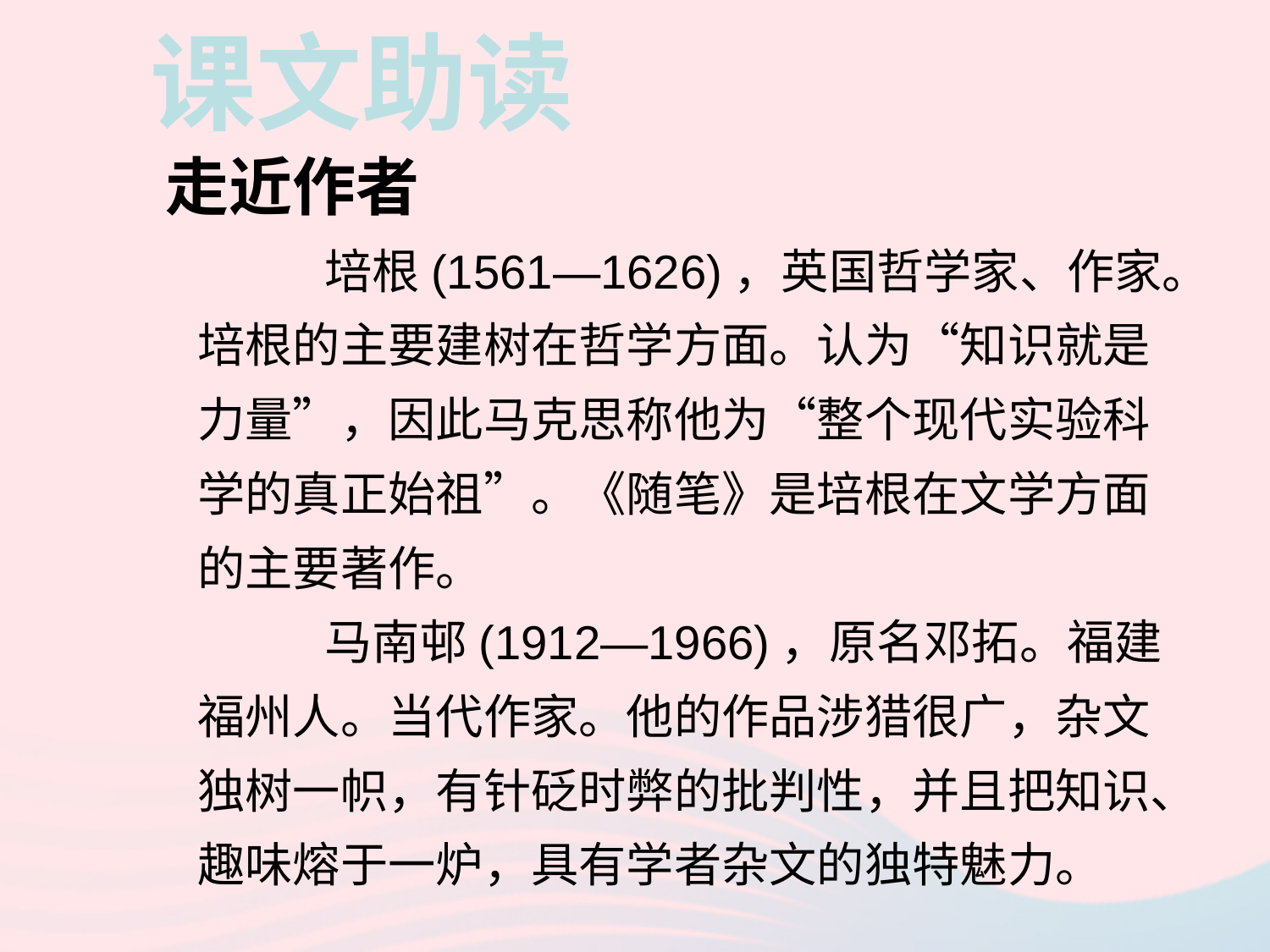

课文助读
走近作者
	培根(1561—1626)，英国哲学家、作家。培根的主要建树在哲学方面。认为“知识就是力量”，因此马克思称他为“整个现代实验科学的真正始祖”。《随笔》是培根在文学方面的主要著作。
	马南邨(1912—1966)，原名邓拓。福建福州人。当代作家。他的作品涉猎很广，杂文独树一帜，有针砭时弊的批判性，并且把知识、趣味熔于一炉，具有学者杂文的独特魅力。